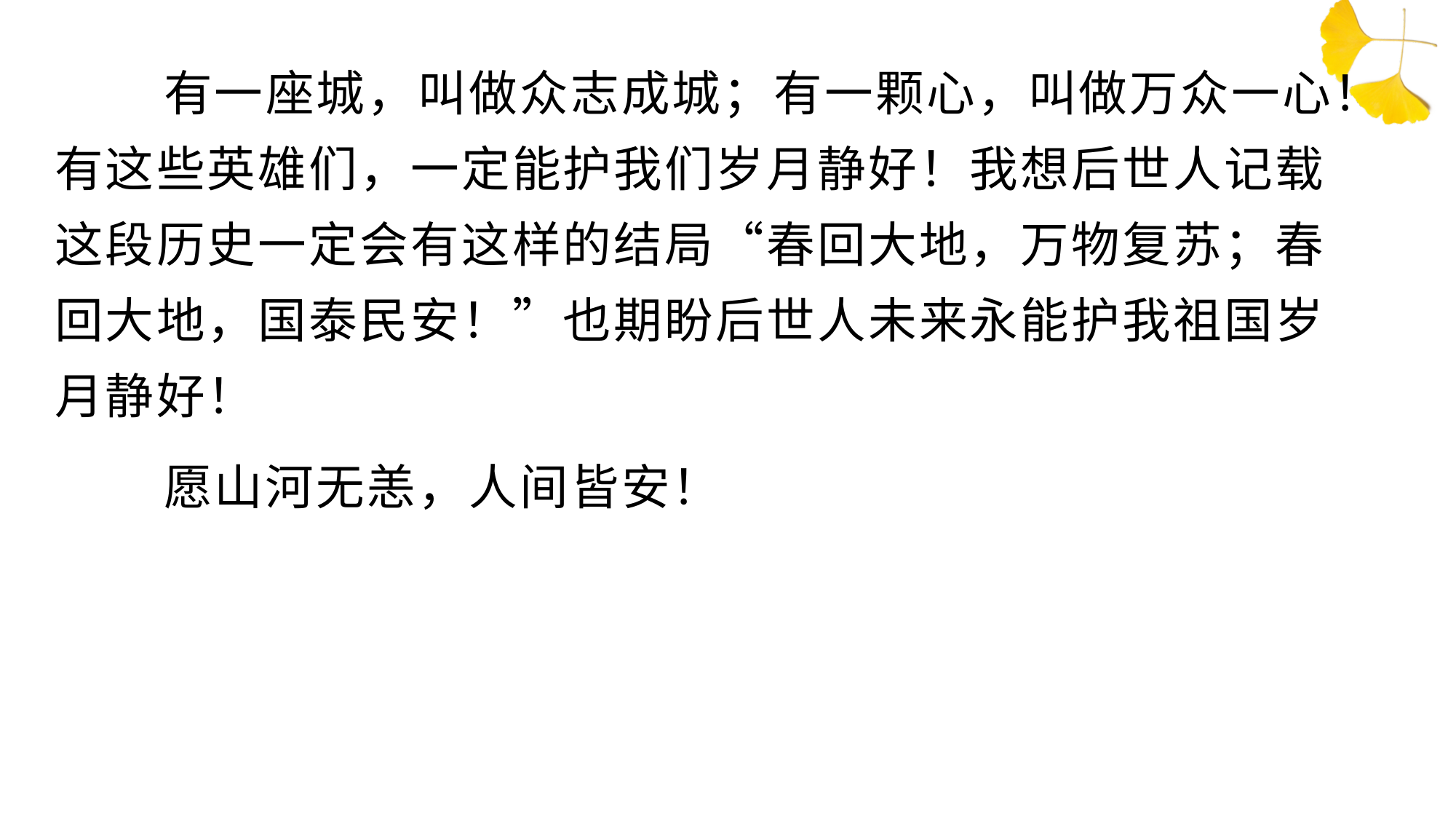

有一座城，叫做众志成城；有一颗心，叫做万众一心！有这些英雄们，一定能护我们岁月静好！我想后世人记载这段历史一定会有这样的结局“春回大地，万物复苏；春回大地，国泰民安！”也期盼后世人未来永能护我祖国岁月静好！
	愿山河无恙，人间皆安！